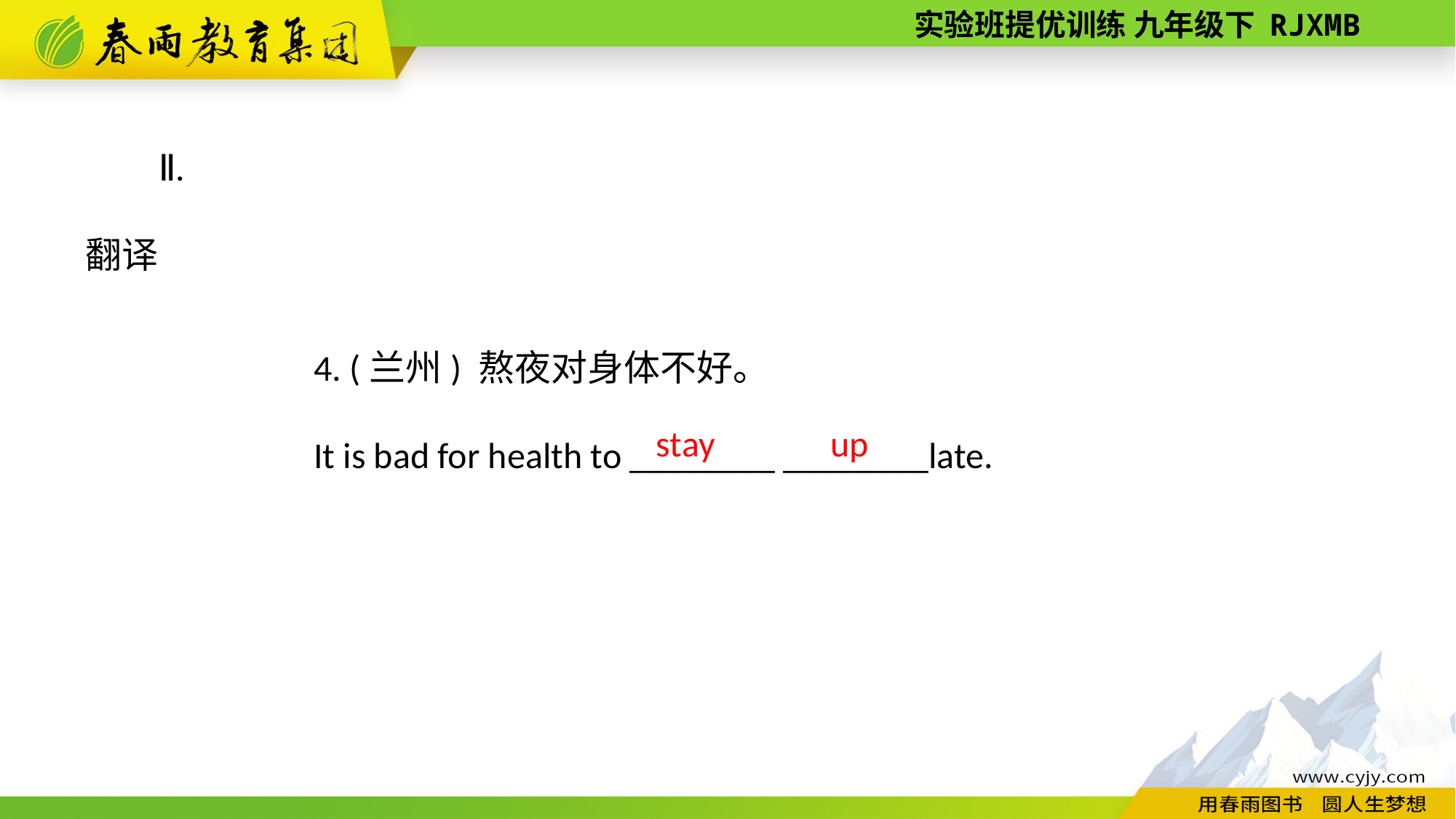

Ⅱ. 翻译
4. (兰州) 熬夜对身体不好。
It is bad for health to ________ ________late.
up
stay